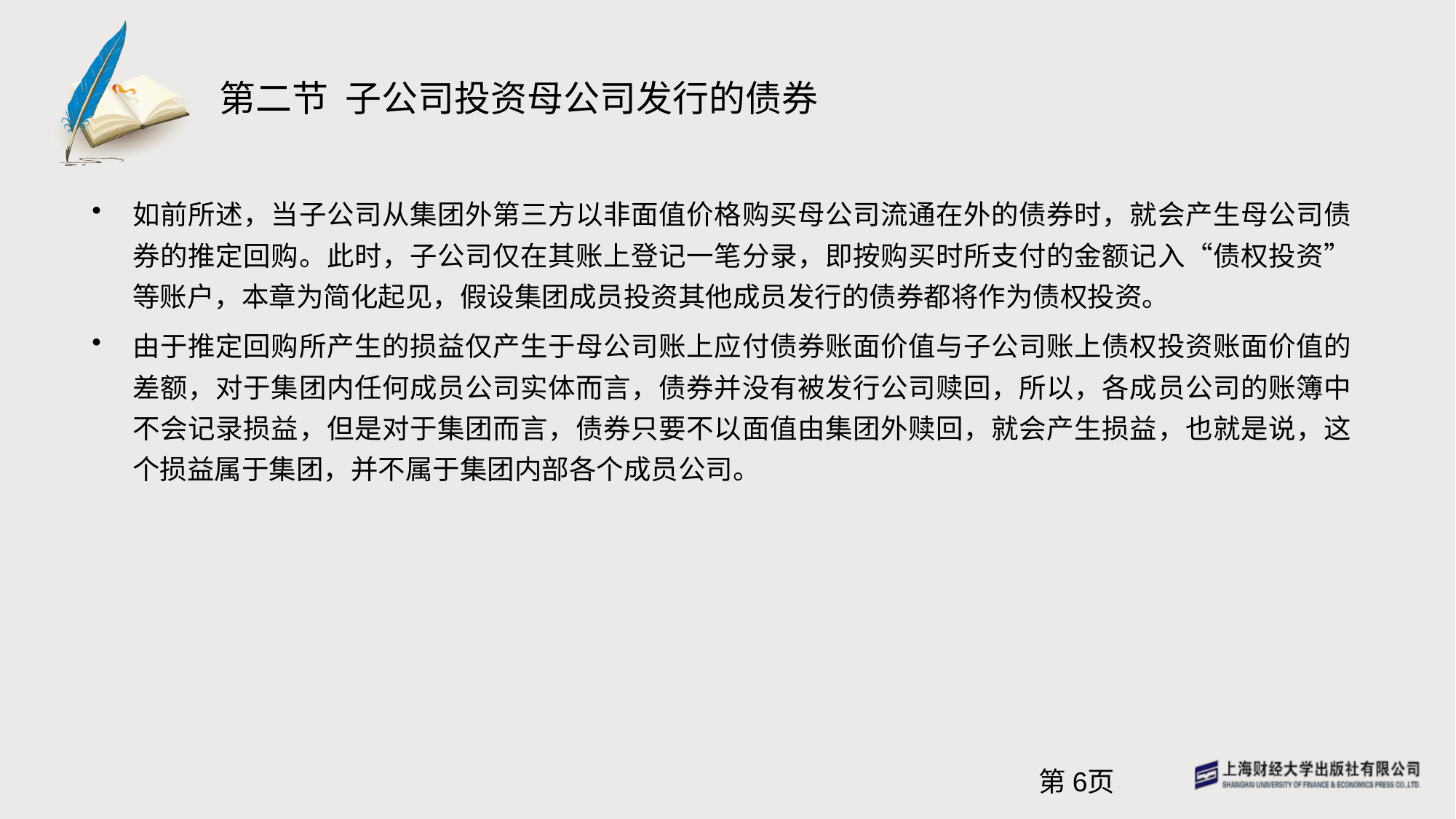

# 第二节  子公司投资母公司发行的债券
如前所述，当子公司从集团外第三方以非面值价格购买母公司流通在外的债券时，就会产生母公司债券的推定回购。此时，子公司仅在其账上登记一笔分录，即按购买时所支付的金额记入“债权投资”等账户，本章为简化起见，假设集团成员投资其他成员发行的债券都将作为债权投资。
由于推定回购所产生的损益仅产生于母公司账上应付债券账面价值与子公司账上债权投资账面价值的差额，对于集团内任何成员公司实体而言，债券并没有被发行公司赎回，所以，各成员公司的账簿中不会记录损益，但是对于集团而言，债券只要不以面值由集团外赎回，就会产生损益，也就是说，这个损益属于集团，并不属于集团内部各个成员公司。

6